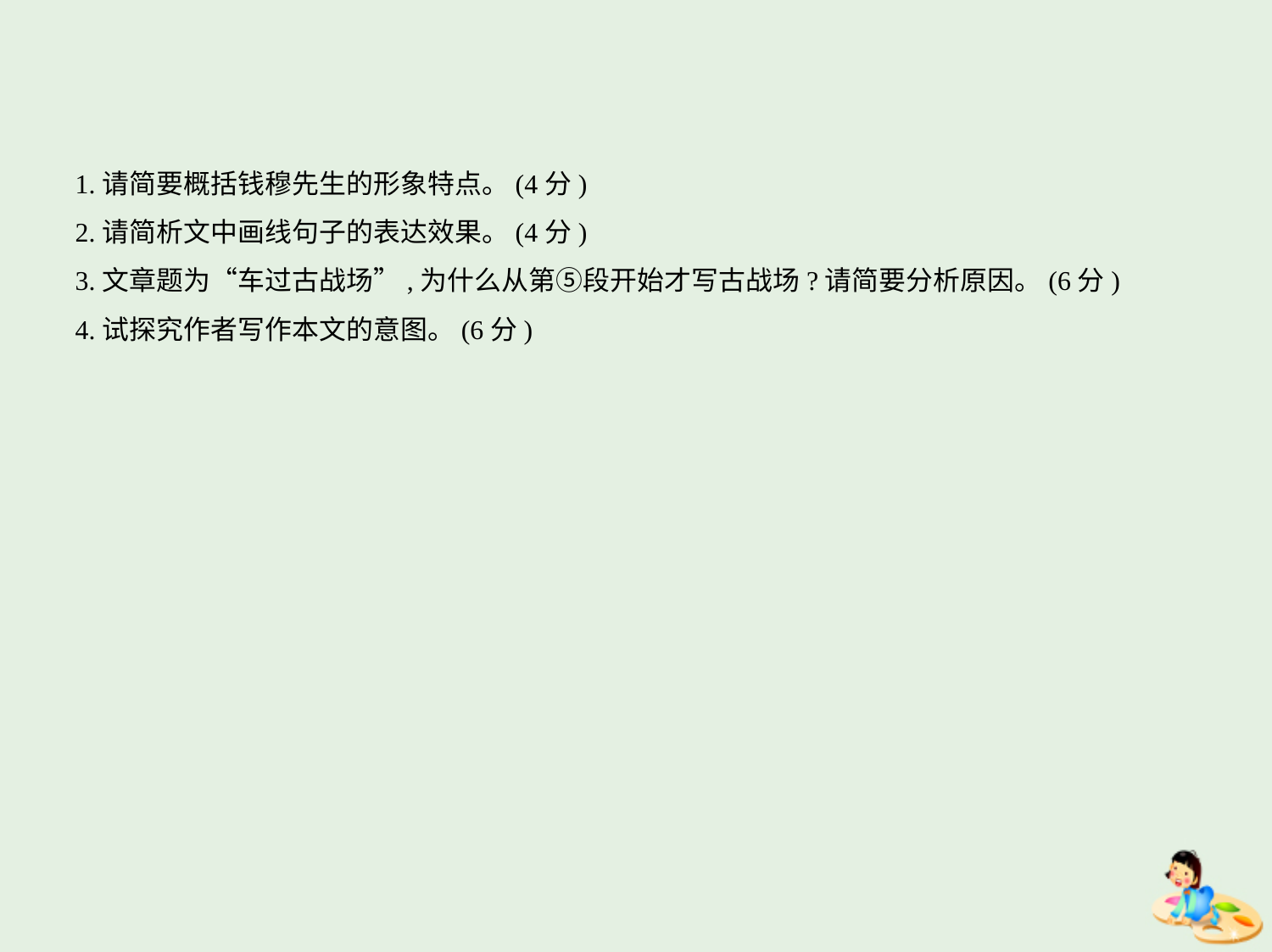

1.请简要概括钱穆先生的形象特点。(4分)
2.请简析文中画线句子的表达效果。(4分)
3.文章题为“车过古战场”,为什么从第⑤段开始才写古战场?请简要分析原因。(6分)
4.试探究作者写作本文的意图。(6分)